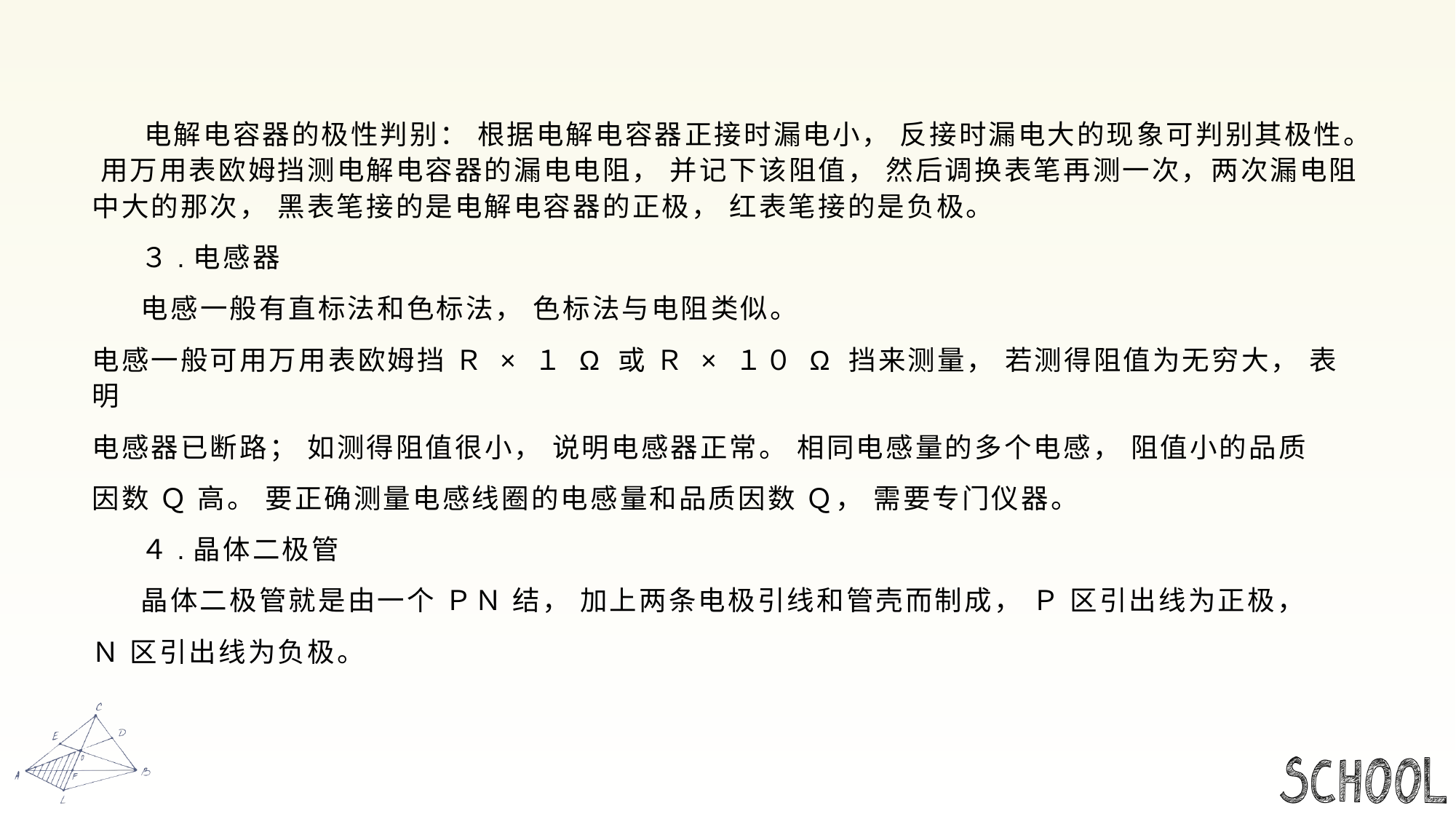

#
      电解电容器的极性判别： 根据电解电容器正接时漏电小， 反接时漏电大的现象可判别其极性。 用万用表欧姆挡测电解电容器的漏电电阻， 并记下该阻值， 然后调换表笔再测一次，两次漏电阻中大的那次， 黑表笔接的是电解电容器的正极， 红表笔接的是负极。
     ３.电感器
     电感一般有直标法和色标法， 色标法与电阻类似。
电感一般可用万用表欧姆挡 Ｒ × １ Ω 或 Ｒ × １０ Ω 挡来测量， 若测得阻值为无穷大， 表明
电感器已断路； 如测得阻值很小， 说明电感器正常。 相同电感量的多个电感， 阻值小的品质
因数 Ｑ 高。 要正确测量电感线圈的电感量和品质因数 Ｑ， 需要专门仪器。
     ４.晶体二极管
     晶体二极管就是由一个 ＰＮ 结， 加上两条电极引线和管壳而制成， Ｐ 区引出线为正极，
Ｎ 区引出线为负极。